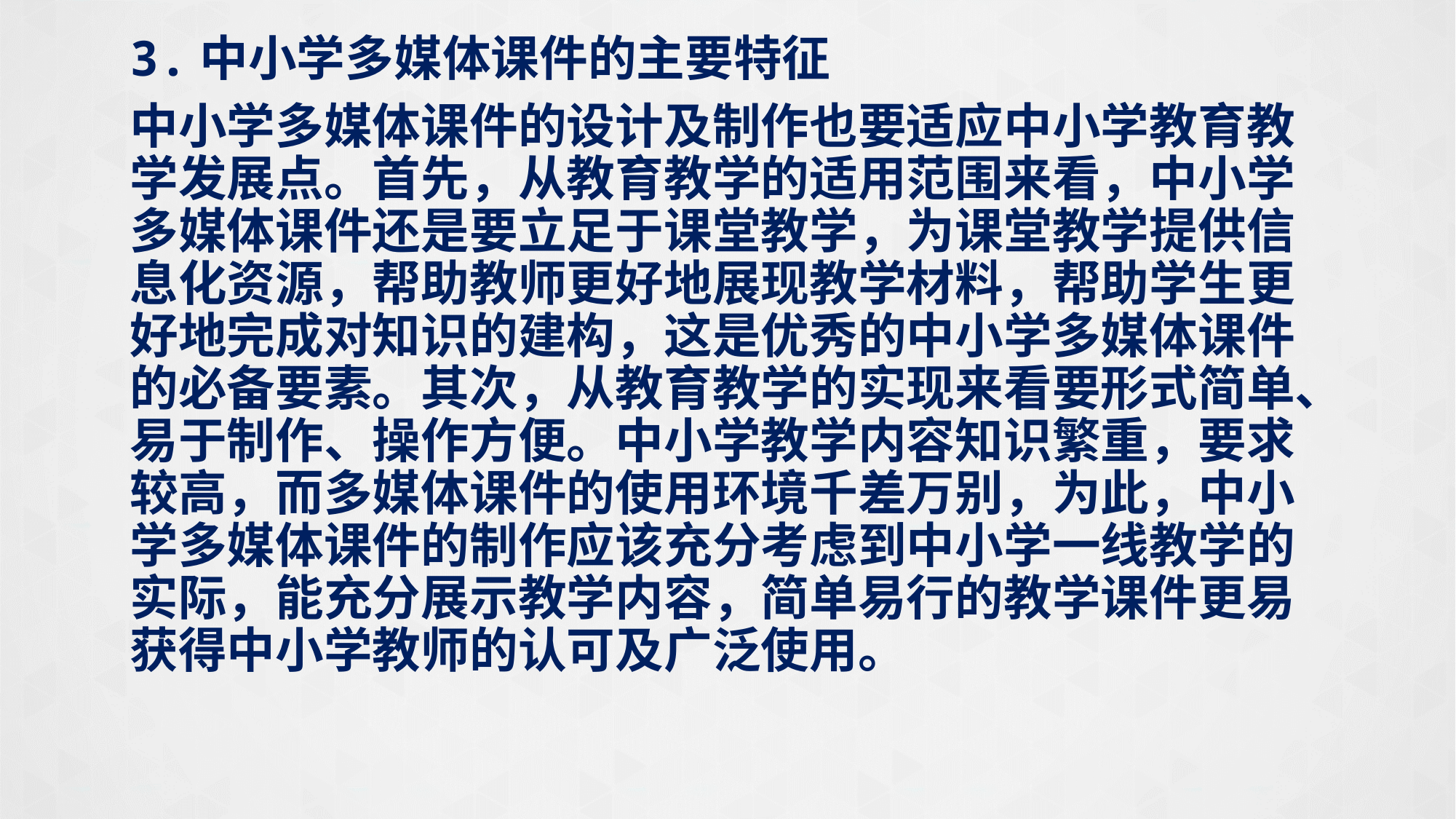

3.中小学多媒体课件的主要特征
中小学多媒体课件的设计及制作也要适应中小学教育教学发展点。首先，从教育教学的适用范围来看，中小学多媒体课件还是要立足于课堂教学，为课堂教学提供信息化资源，帮助教师更好地展现教学材料，帮助学生更好地完成对知识的建构，这是优秀的中小学多媒体课件的必备要素。其次，从教育教学的实现来看要形式简单、易于制作、操作方便。中小学教学内容知识繁重，要求较高，而多媒体课件的使用环境千差万别，为此，中小学多媒体课件的制作应该充分考虑到中小学一线教学的实际，能充分展示教学内容，简单易行的教学课件更易获得中小学教师的认可及广泛使用。